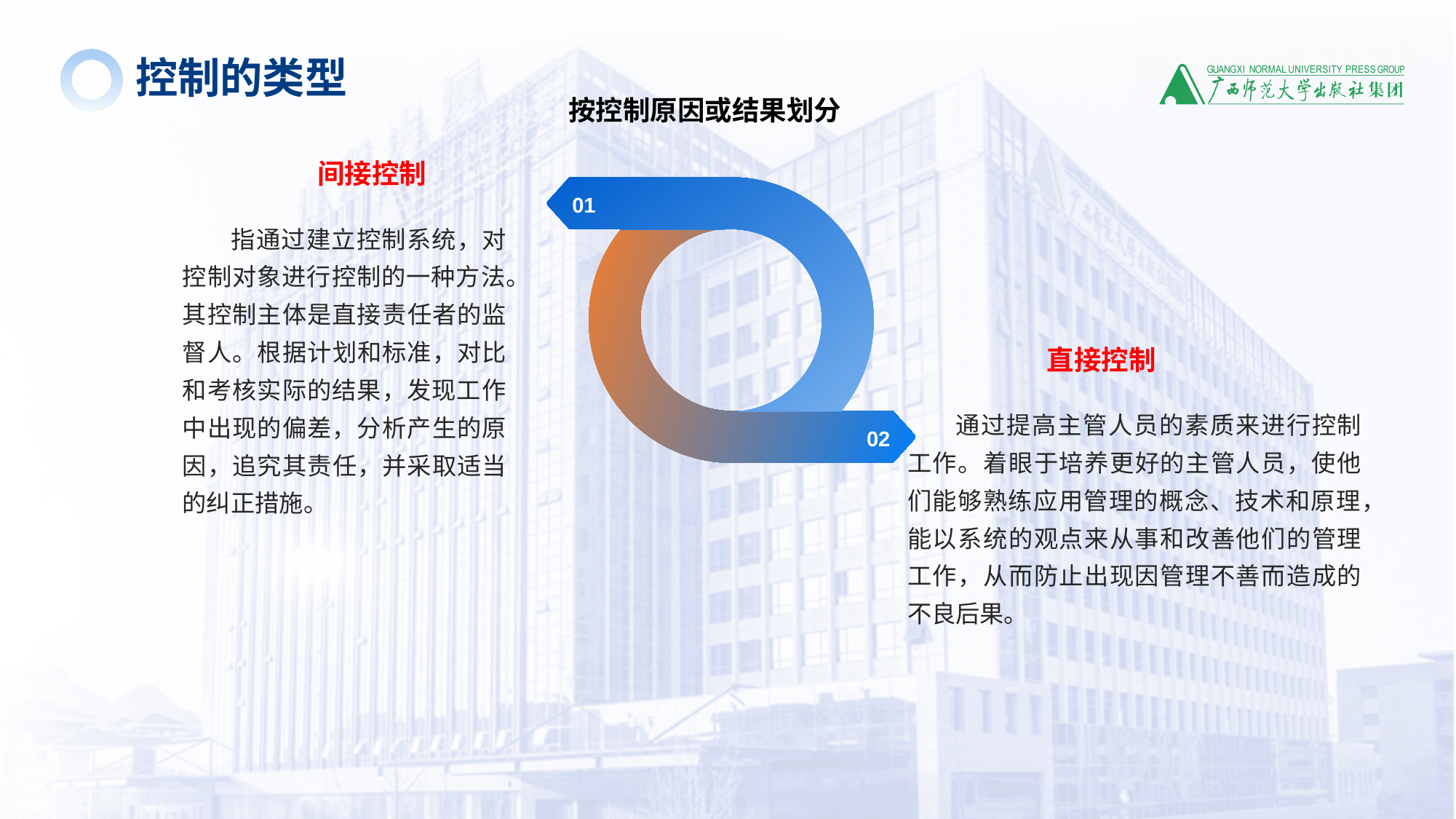

按控制原因或结果划分
控制的类型

间接控制

01
指通过建立控制系统，对控制对象进行控制的一种方法。其控制主体是直接责任者的监督人。根据计划和标准，对比和考核实际的结果，发现工作中出现的偏差，分析产生的原因，追究其责任，并采取适当的纠正措施。

直接控制
通过提高主管人员的素质来进行控制工作。着眼于培养更好的主管人员，使他们能够熟练应用管理的概念、技术和原理，能以系统的观点来从事和改善他们的管理工作，从而防止出现因管理不善而造成的不良后果。
02